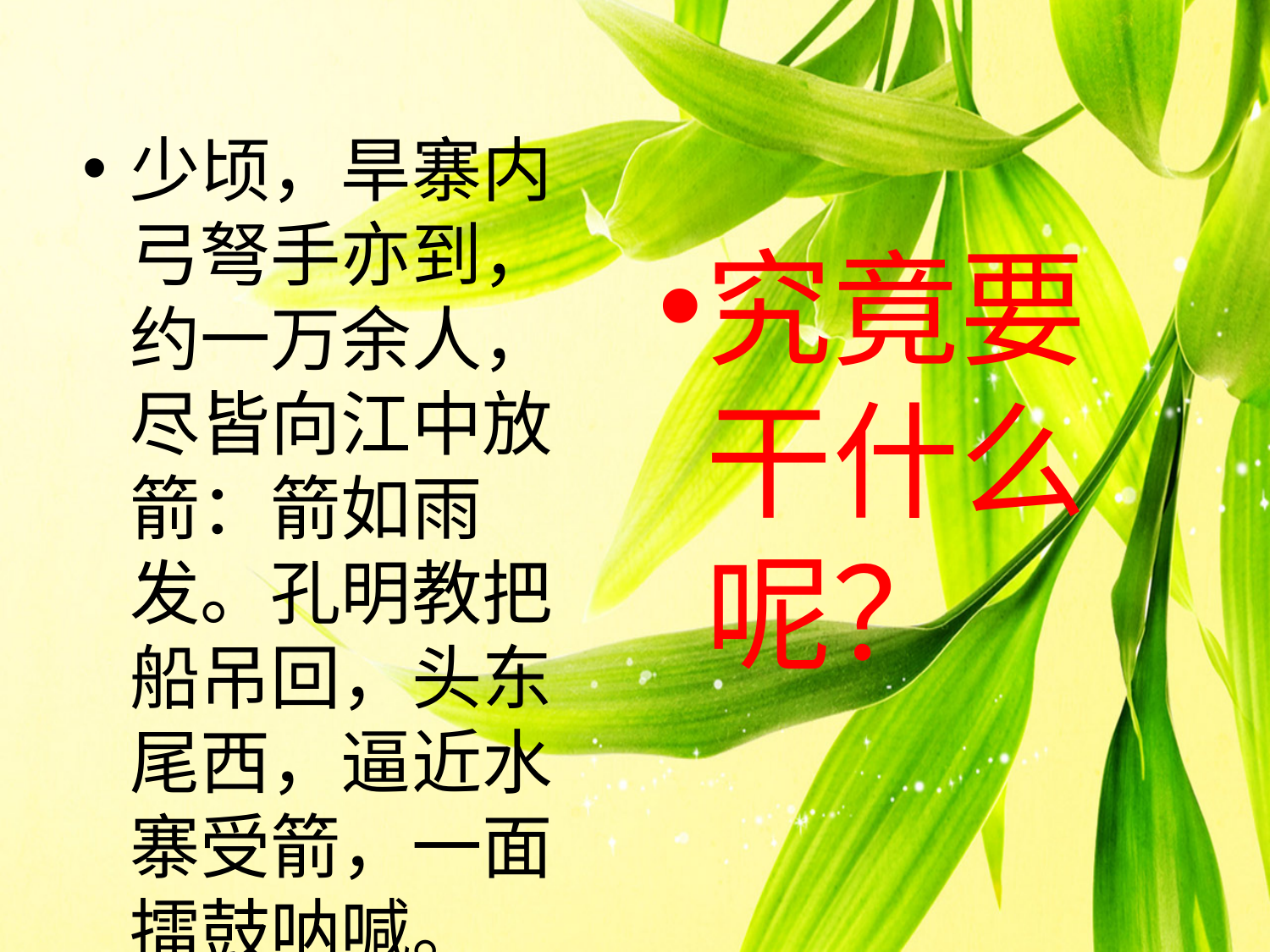

#
少顷，旱寨内弓弩手亦到，约一万余人，尽皆向江中放箭：箭如雨发。孔明教把船吊回，头东尾西，逼近水寨受箭，一面擂鼓呐喊。
究竟要干什么呢？